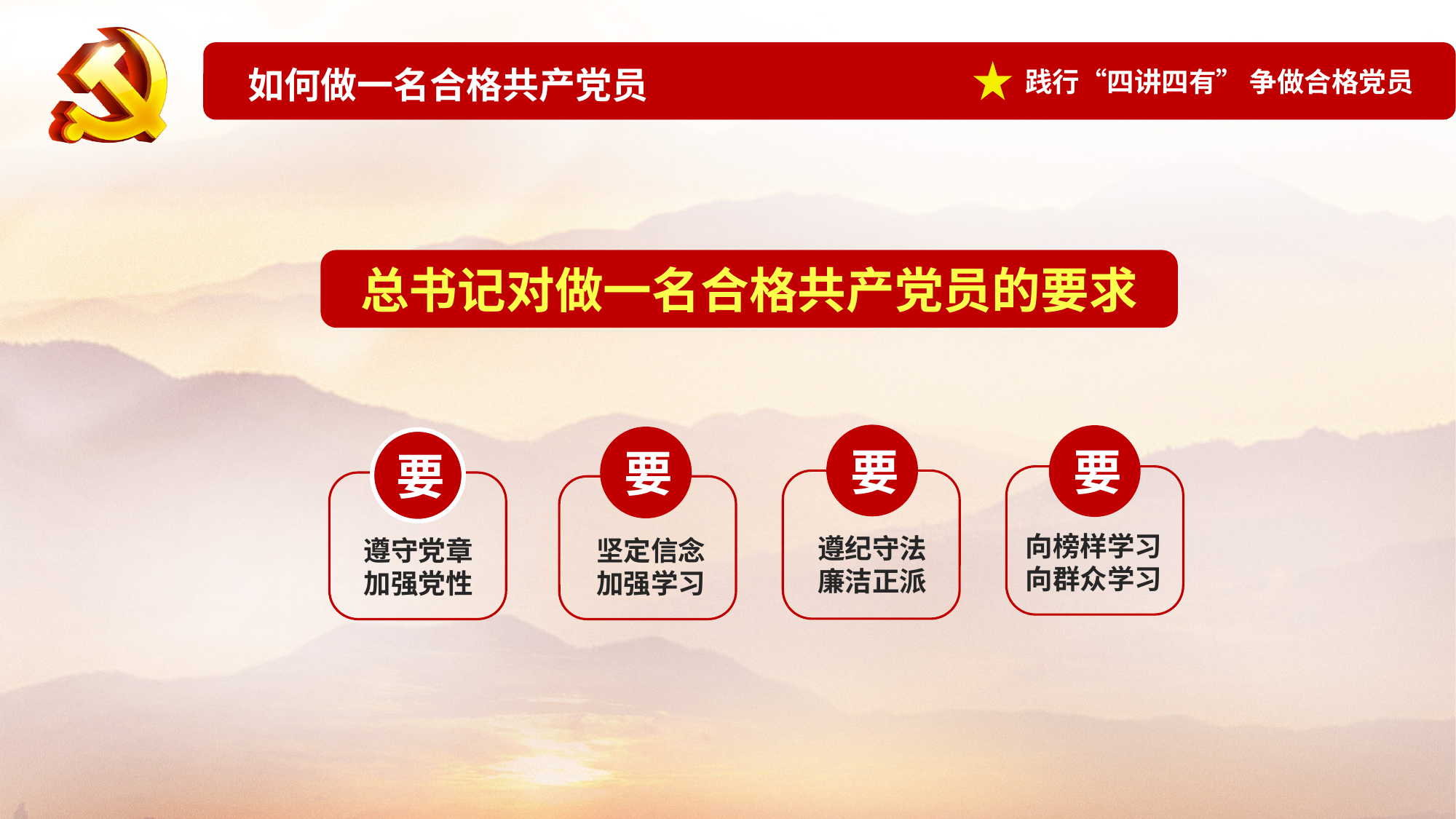

总书记对做一名合格共产党员的要求
要

遵纪守法
廉洁正派
要

向榜样学习
向群众学习
要

坚定信念
加强学习
要

遵守党章
加强党性